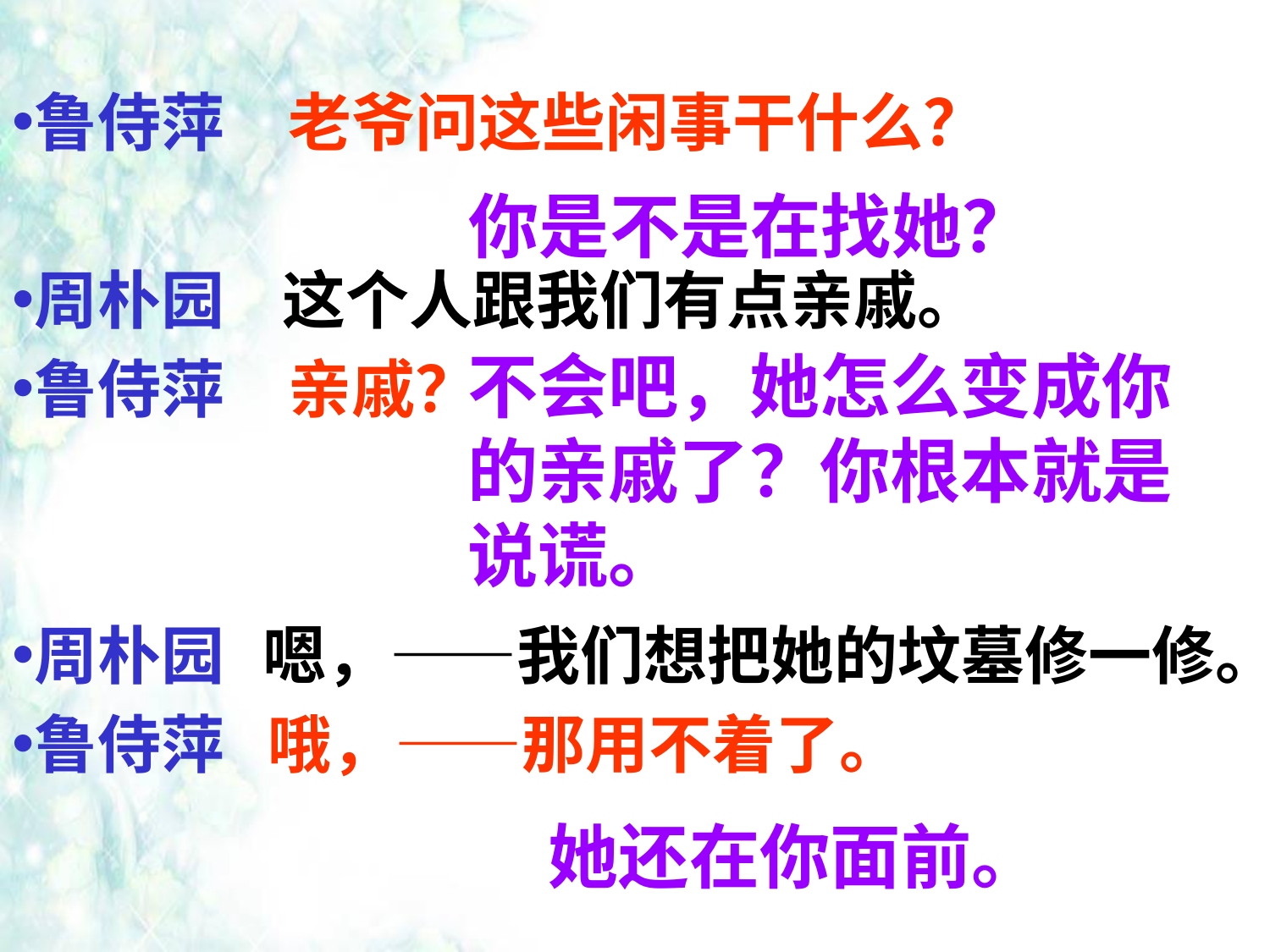

鲁侍萍　老爷问这些闲事干什么？

周朴园    这个人跟我们有点亲戚。
鲁侍萍　亲戚？

周朴园    嗯，——我们想把她的坟墓修一修。
鲁侍萍　哦，——那用不着了。

你是不是在找她？
不会吧，她怎么变成你的亲戚了？你根本就是说谎。

她还在你面前。